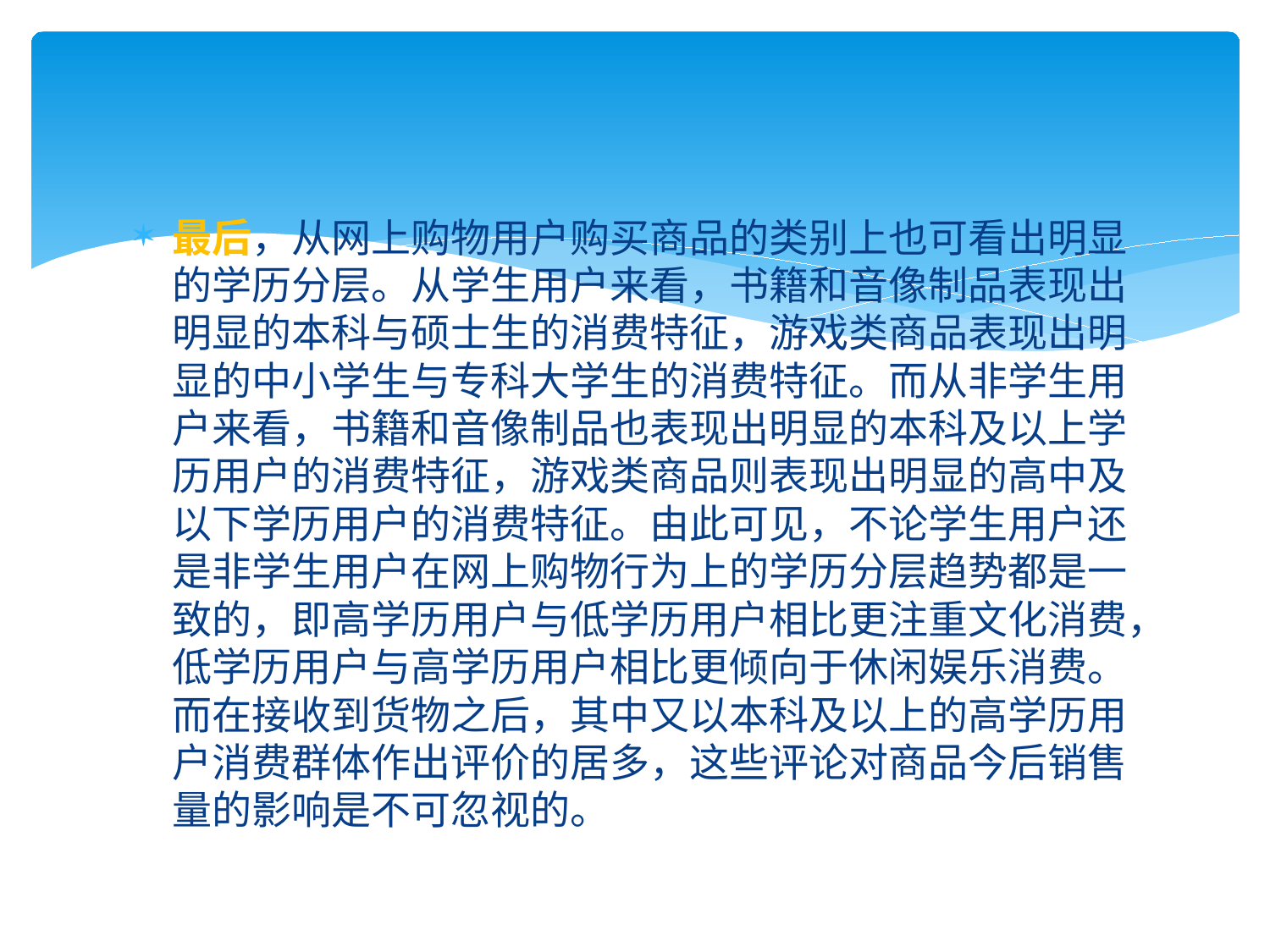

最后，从网上购物用户购买商品的类别上也可看出明显的学历分层。从学生用户来看，书籍和音像制品表现出明显的本科与硕士生的消费特征，游戏类商品表现出明显的中小学生与专科大学生的消费特征。而从非学生用户来看，书籍和音像制品也表现出明显的本科及以上学历用户的消费特征，游戏类商品则表现出明显的高中及以下学历用户的消费特征。由此可见，不论学生用户还是非学生用户在网上购物行为上的学历分层趋势都是一致的，即高学历用户与低学历用户相比更注重文化消费，低学历用户与高学历用户相比更倾向于休闲娱乐消费。而在接收到货物之后，其中又以本科及以上的高学历用户消费群体作出评价的居多，这些评论对商品今后销售量的影响是不可忽视的。